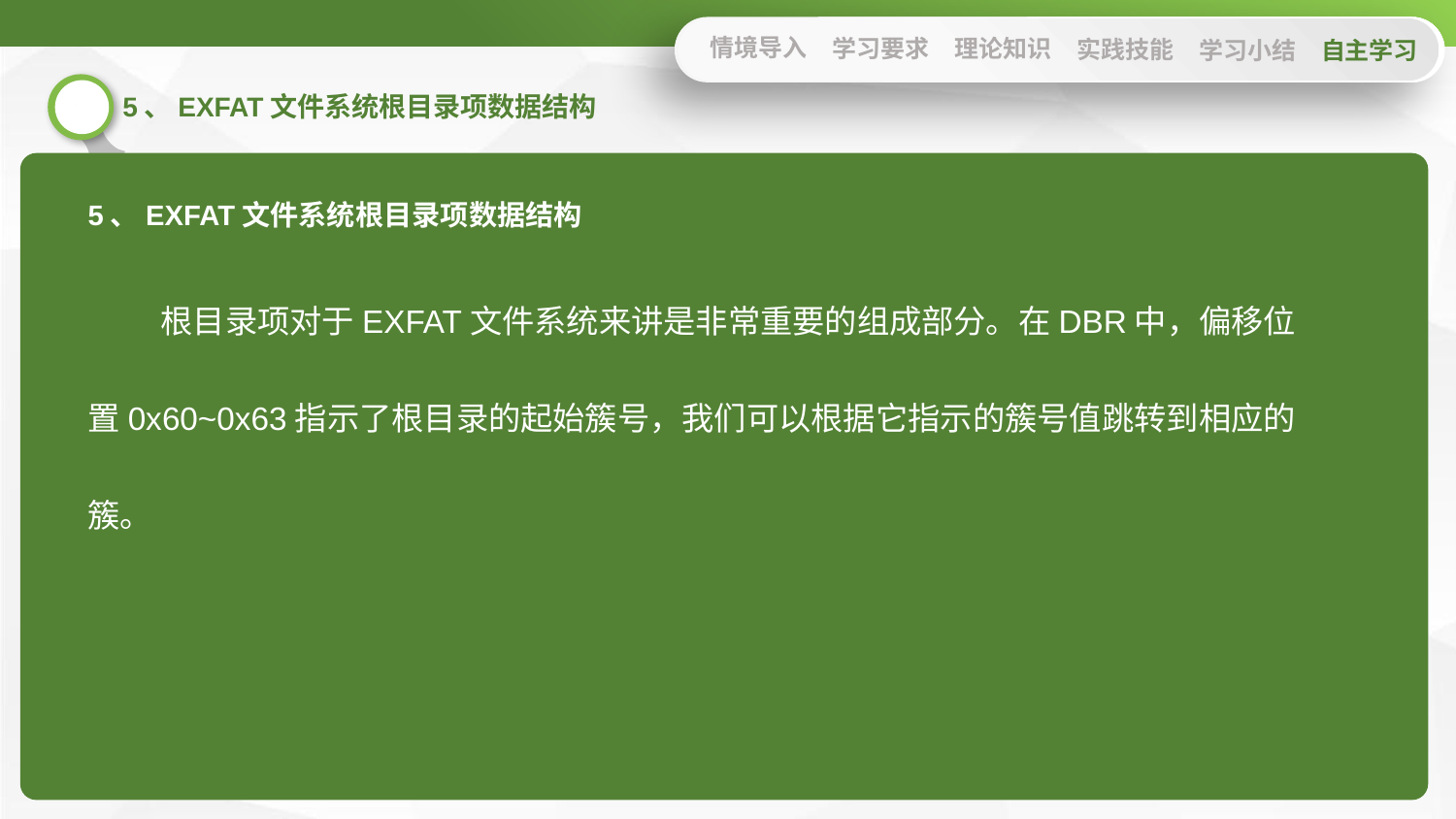

情境导入
学习要求
理论知识
实践技能
学习小结
自主学习
5、EXFAT文件系统根目录项数据结构
5、EXFAT文件系统根目录项数据结构
根目录项对于EXFAT文件系统来讲是非常重要的组成部分。在DBR中，偏移位置0x60~0x63指示了根目录的起始簇号，我们可以根据它指示的簇号值跳转到相应的簇。